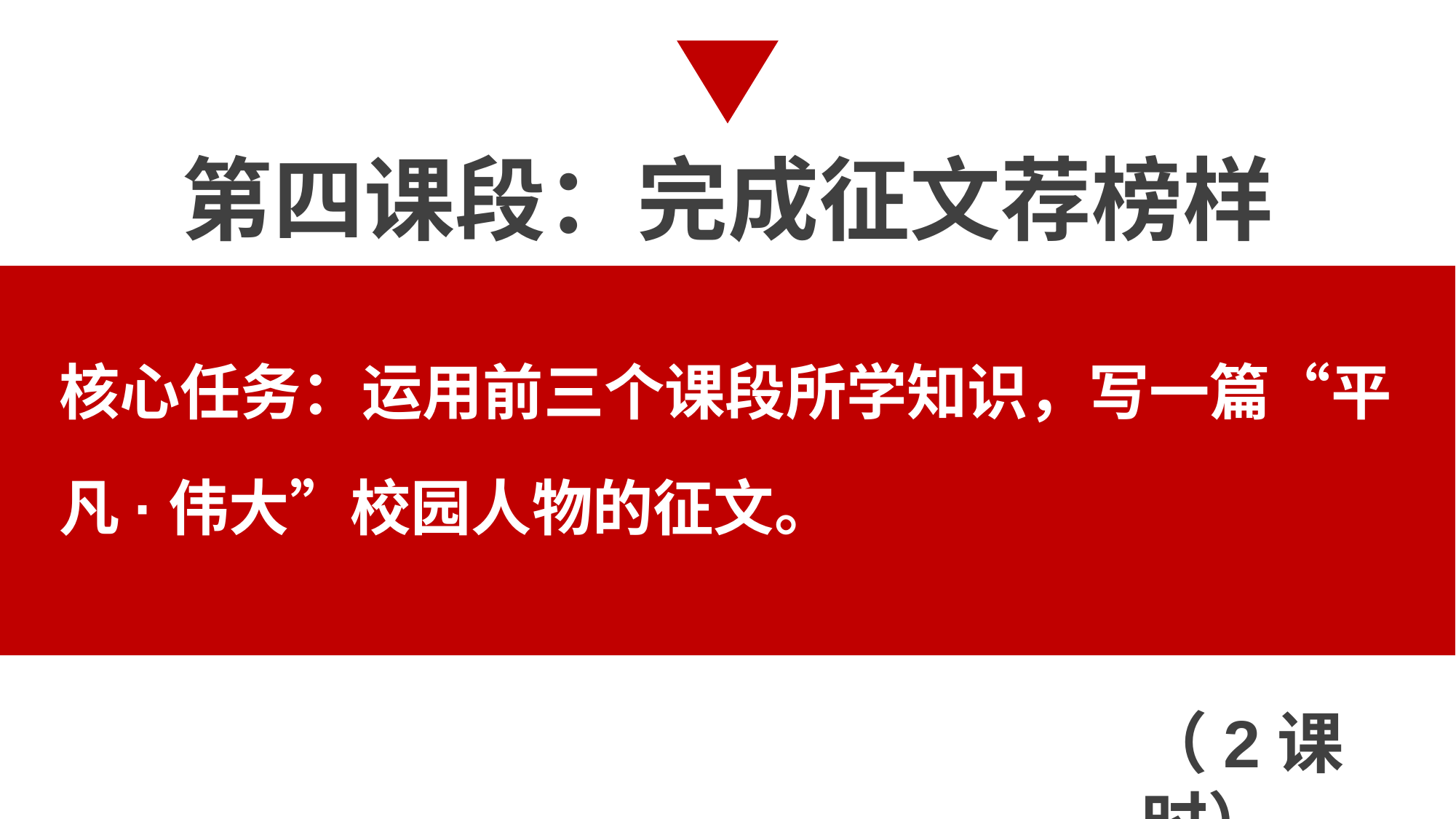

第四课段：完成征文荐榜样

核心任务：运用前三个课段所学知识，写一篇“平凡·伟大”校园人物的征文。
（2课时）